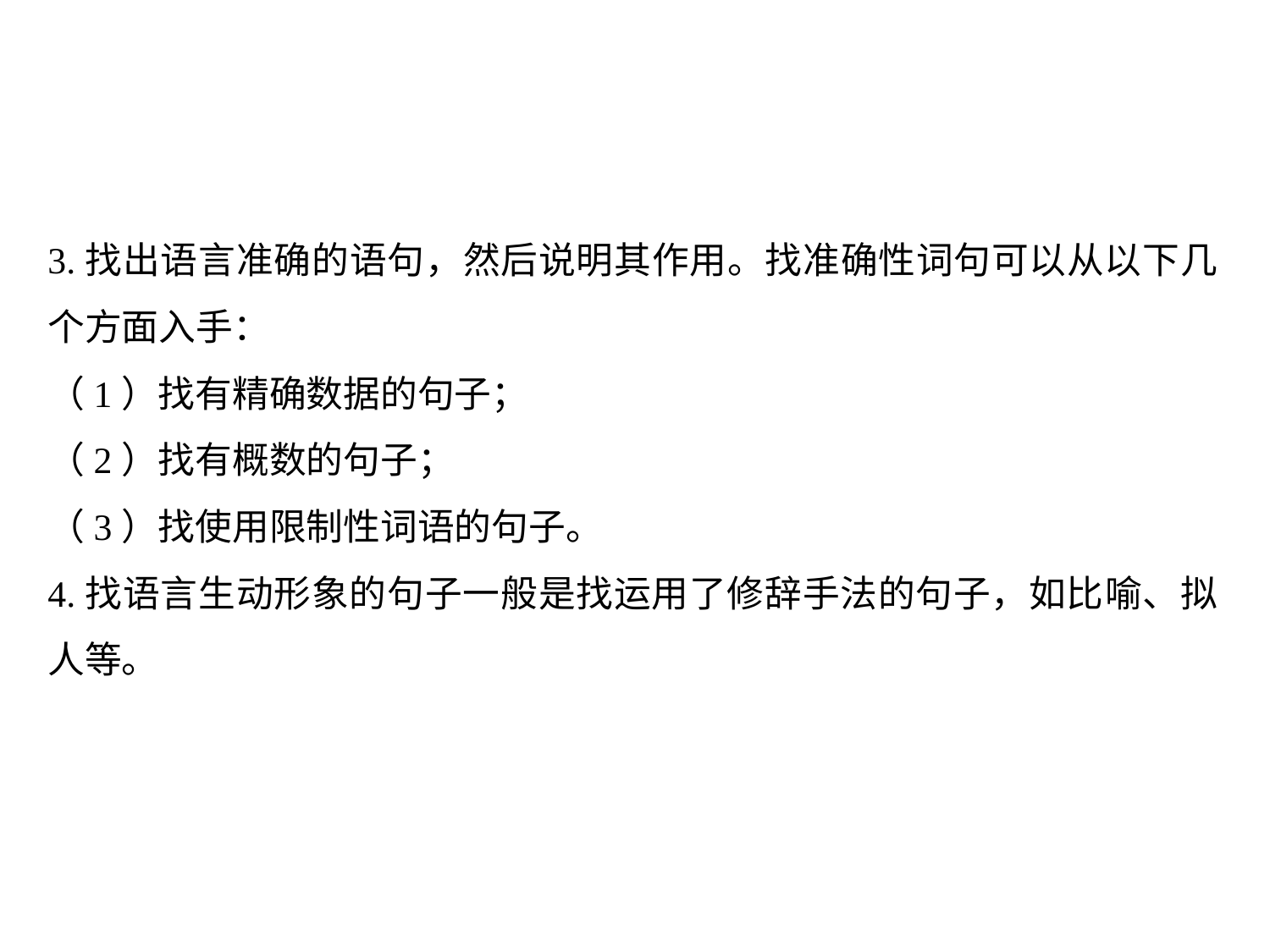

3.找出语言准确的语句，然后说明其作用。找准确性词句可以从以下几个方面入手：
（1）找有精确数据的句子；
（2）找有概数的句子；
（3）找使用限制性词语的句子。
4.找语言生动形象的句子一般是找运用了修辞手法的句子，如比喻、拟人等。